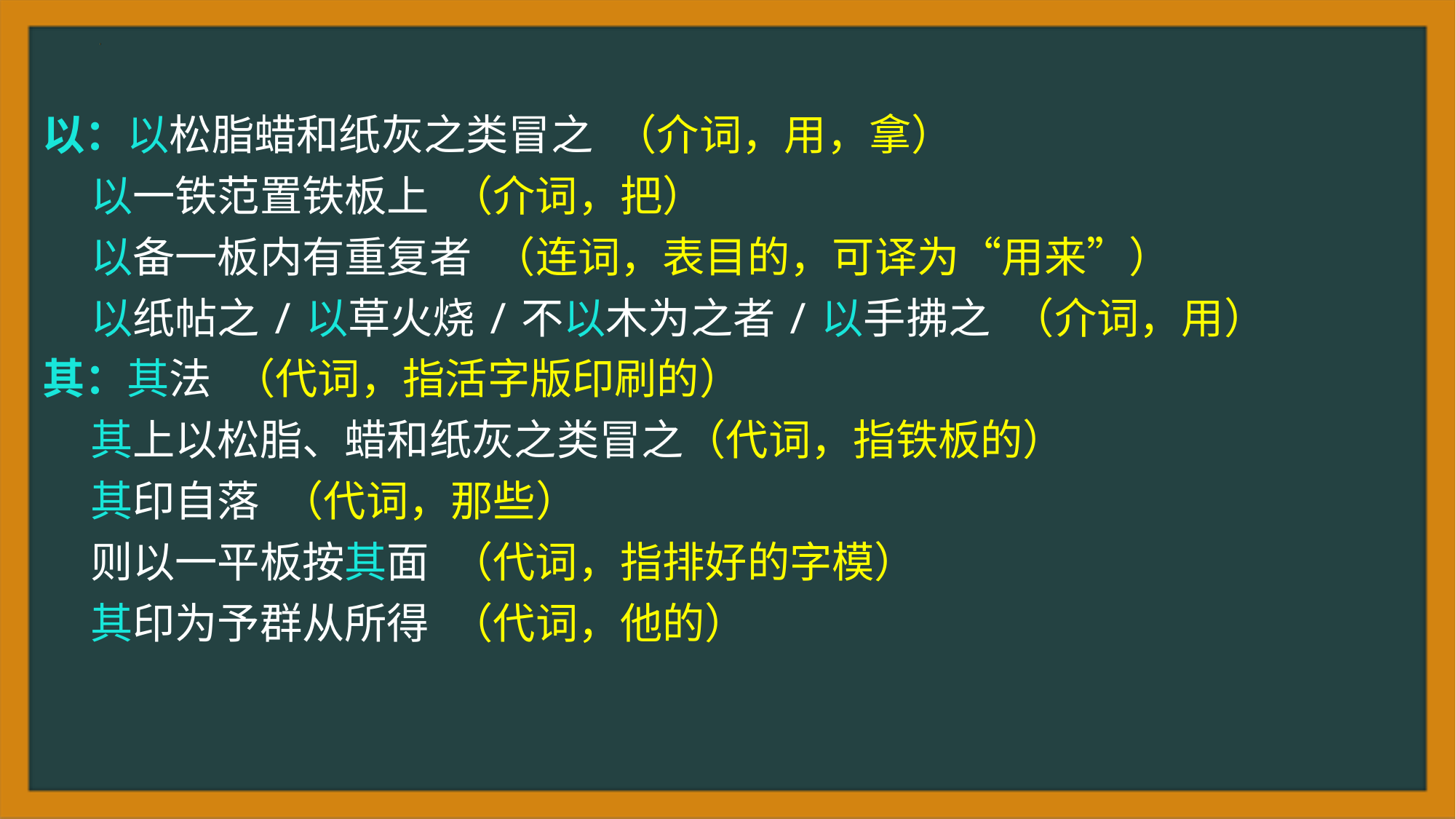

以：以松脂蜡和纸灰之类冒之 （介词，用，拿）
    以一铁范置铁板上 （介词，把）
    以备一板内有重复者 （连词，表目的，可译为“用来”）
    以纸帖之/以草火烧/不以木为之者/以手拂之 （介词，用）
其：其法 （代词，指活字版印刷的）
    其上以松脂、蜡和纸灰之类冒之（代词，指铁板的）
    其印自落 （代词，那些）
    则以一平板按其面 （代词，指排好的字模）
    其印为予群从所得 （代词，他的）